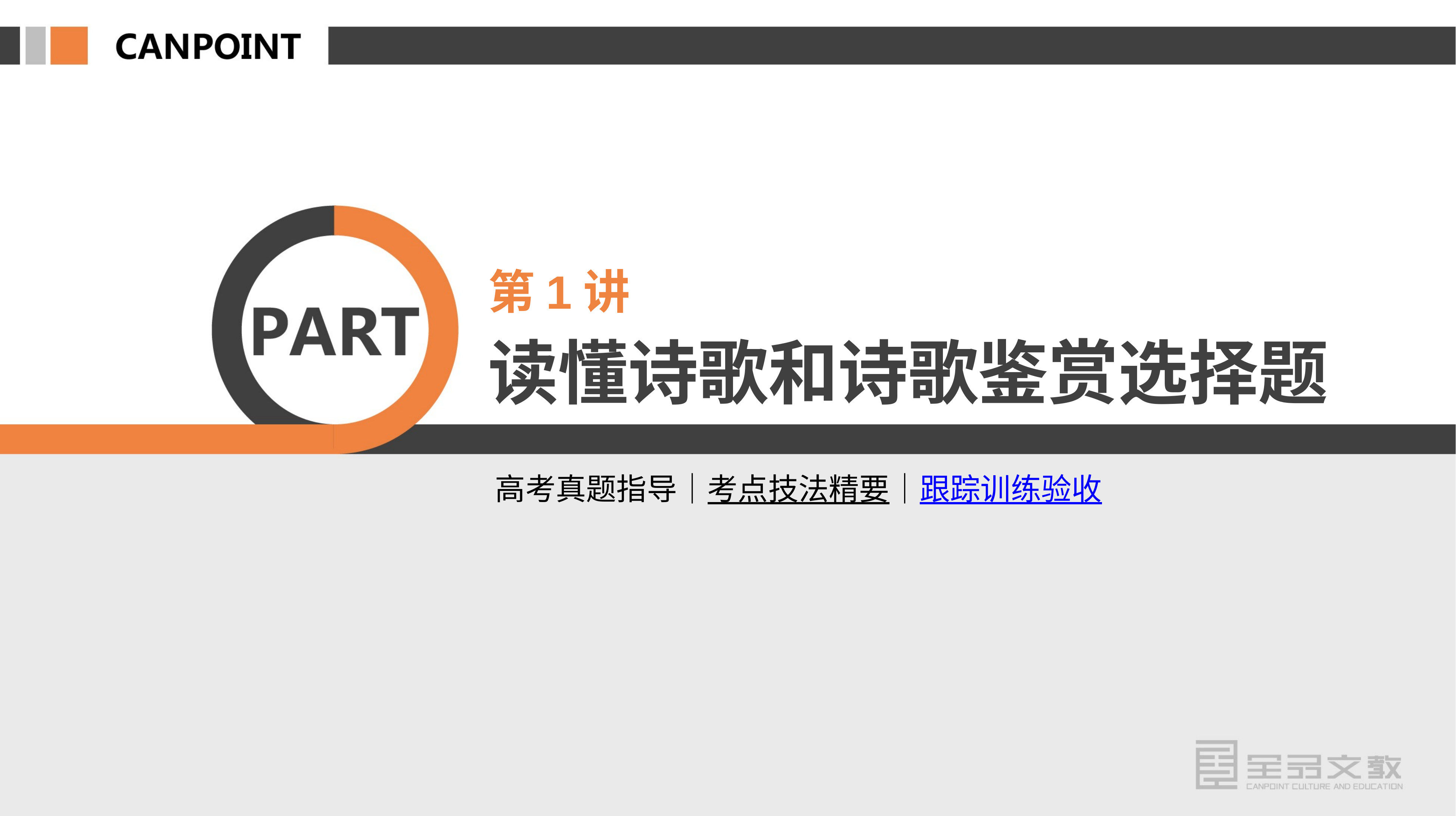

第1讲
读懂诗歌和诗歌鉴赏选择题
高考真题指导│考点技法精要│跟踪训练验收